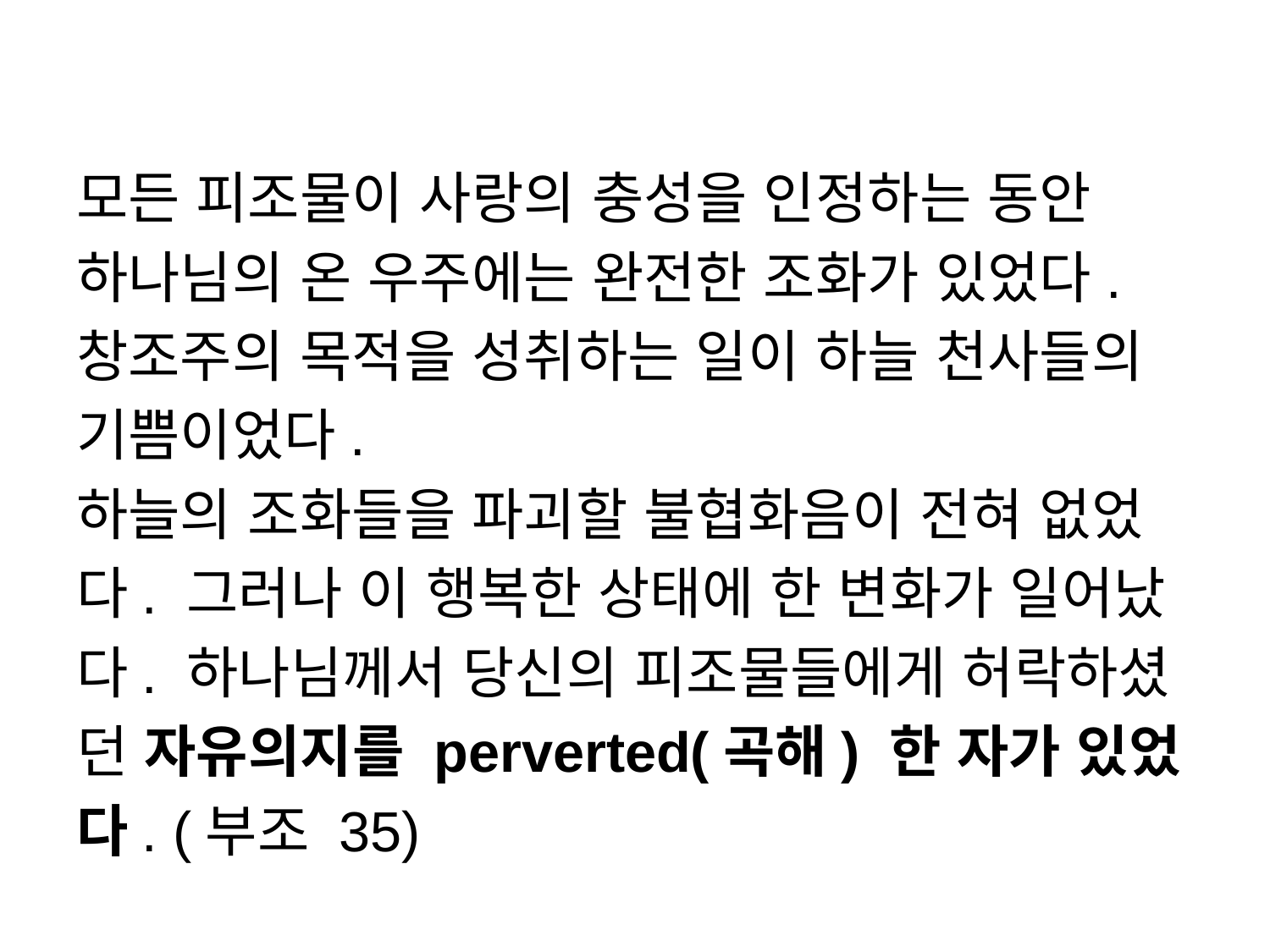

#
모든 피조물이 사랑의 충성을 인정하는 동안
하나님의 온 우주에는 완전한 조화가 있었다.
창조주의 목적을 성취하는 일이 하늘 천사들의
기쁨이었다.
하늘의 조화들을 파괴할 불협화음이 전혀 없었
다. 그러나 이 행복한 상태에 한 변화가 일어났
다. 하나님께서 당신의 피조물들에게 허락하셨
던 자유의지를 perverted(곡해) 한 자가 있었
다. (부조 35)